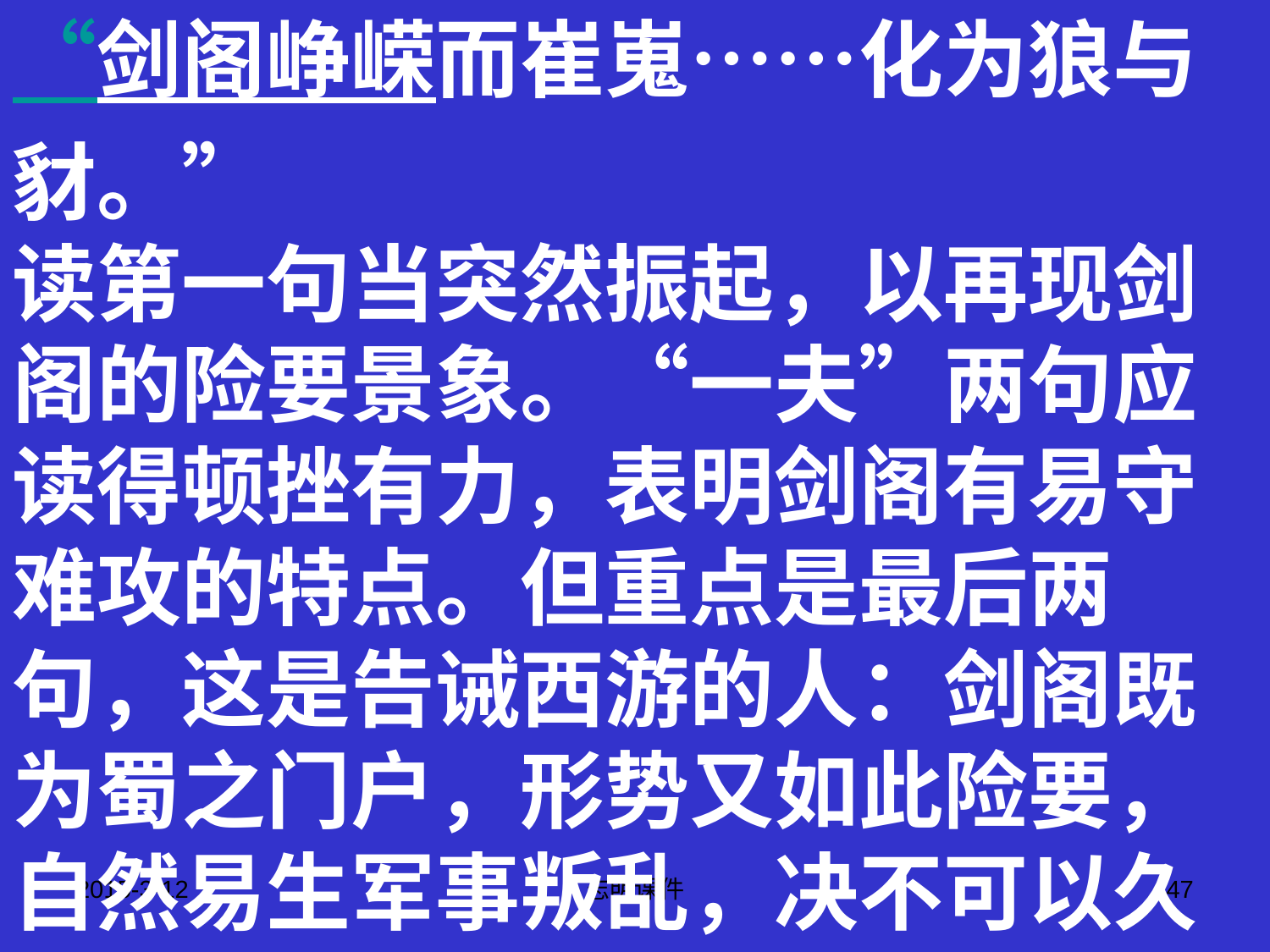

“剑阁峥嵘而崔嵬……化为狼与豺。”
读第一句当突然振起，以再现剑阁的险要景象。“一夫”两句应读得顿挫有力，表明剑阁有易守难攻的特点。但重点是最后两句，这是告诫西游的人：剑阁既为蜀之门户，形势又如此险要，自然易生军事叛乱，决不可以久居蜀地。

2015-3-12
志明课件
47